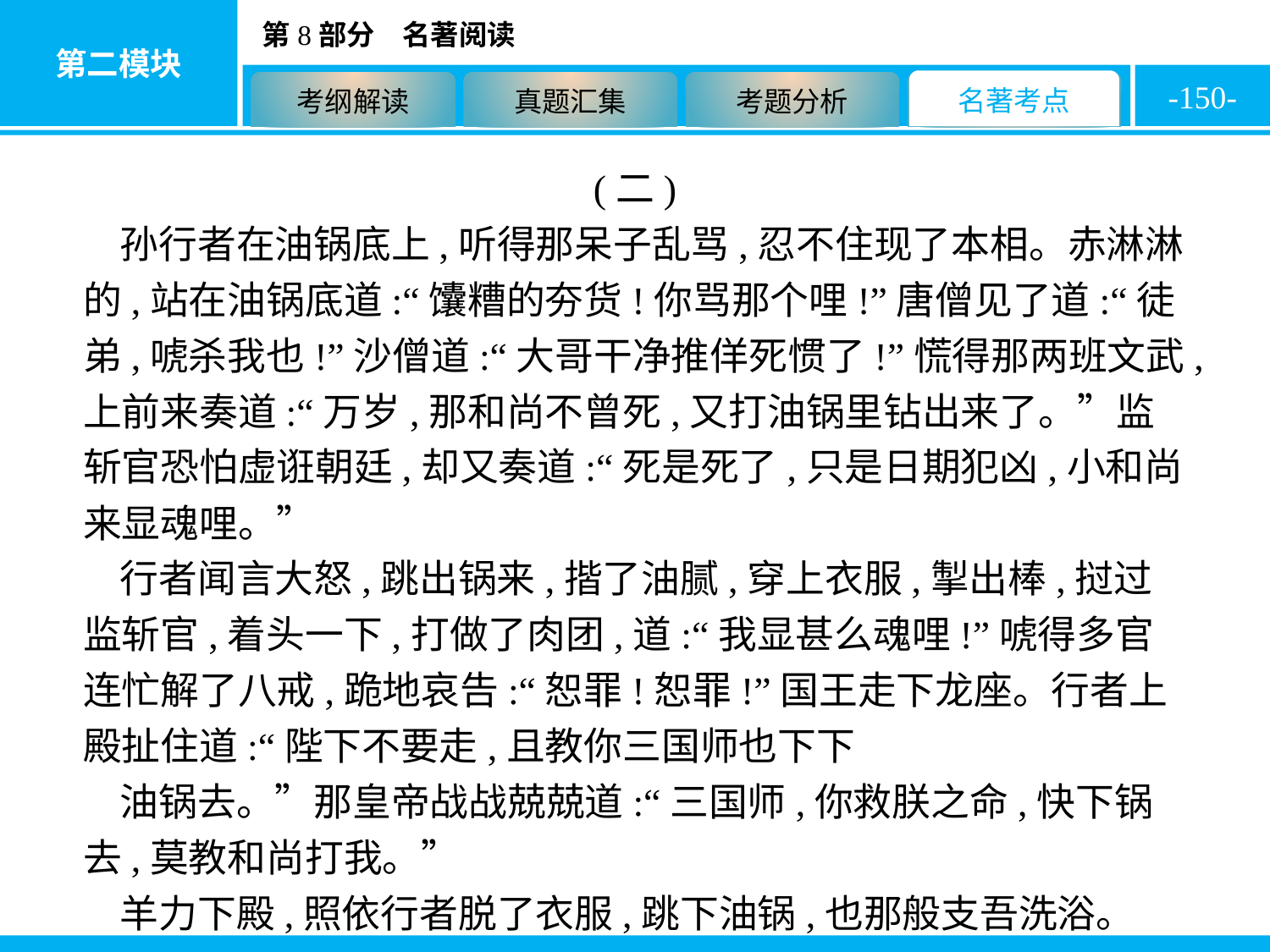

-150-
(二)
孙行者在油锅底上,听得那呆子乱骂,忍不住现了本相。赤淋淋的,站在油锅底道:“馕糟的夯货!你骂那个哩!”唐僧见了道:“徒弟,唬杀我也!”沙僧道:“大哥干净推佯死惯了!”慌得那两班文武,上前来奏道:“万岁,那和尚不曾死,又打油锅里钻出来了。”监斩官恐怕虚诳朝廷,却又奏道:“死是死了,只是日期犯凶,小和尚来显魂哩。”
行者闻言大怒,跳出锅来,揩了油腻,穿上衣服,掣出棒,挝过监斩官,着头一下,打做了肉团,道:“我显甚么魂哩!”唬得多官连忙解了八戒,跪地哀告:“恕罪!恕罪!”国王走下龙座。行者上殿扯住道:“陛下不要走,且教你三国师也下下
油锅去。”那皇帝战战兢兢道:“三国师,你救朕之命,快下锅去,莫教和尚打我。”
羊力下殿,照依行者脱了衣服,跳下油锅,也那般支吾洗浴。